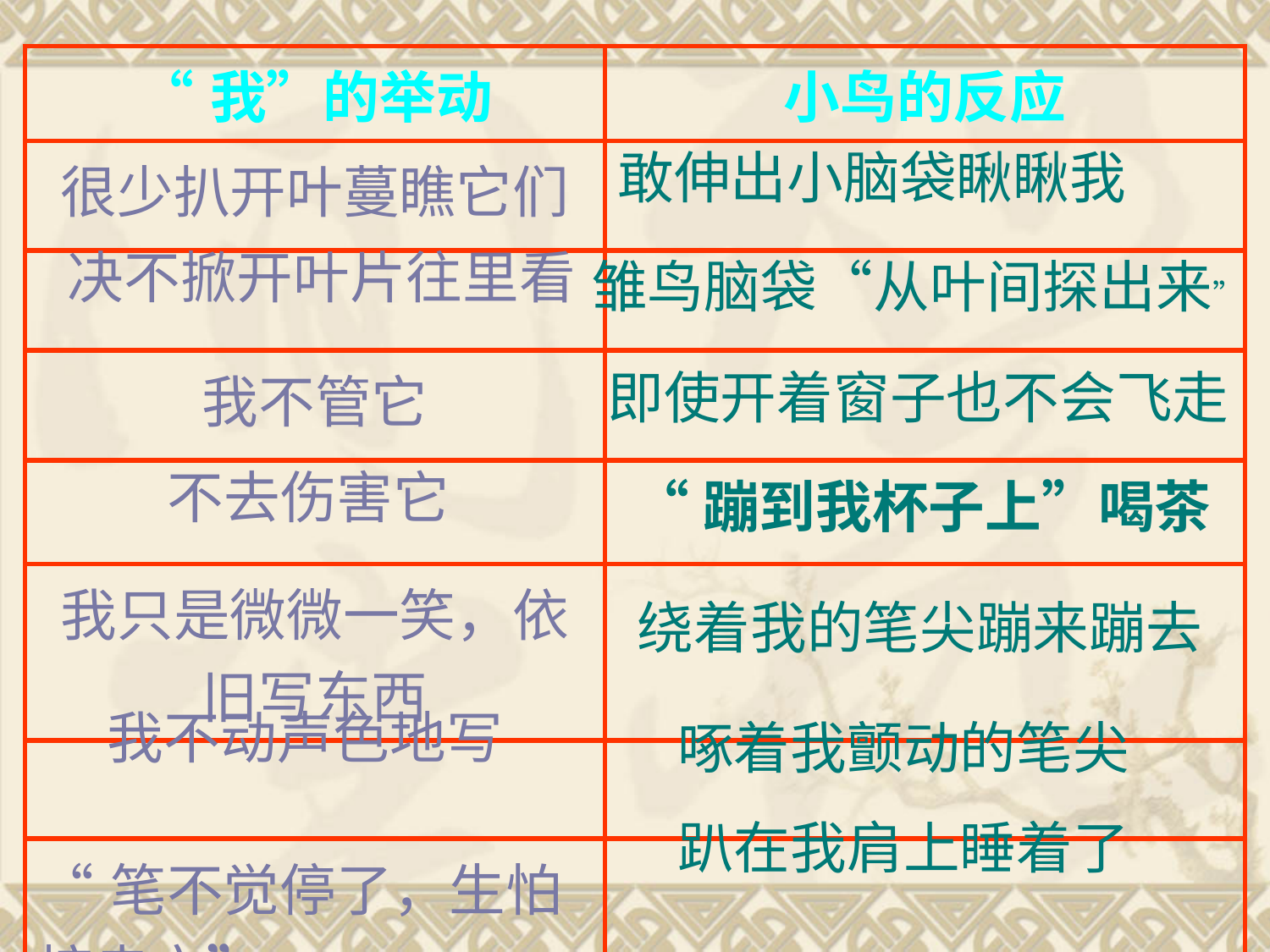

| “我”的举动 | 小鸟的反应 |
| --- | --- |
| 很少扒开叶蔓瞧它们 |  |
|  |  |
| 我不管它 |  |
|  |  |
| 我只是微微一笑，依旧写东西 |  |
|  |  |
| “笔不觉停了，生怕惊走它” |  |
敢伸出小脑袋瞅瞅我
决不掀开叶片往里看
雏鸟脑袋“从叶间探出来”
即使开着窗子也不会飞走
不去伤害它
“蹦到我杯子上”喝茶
绕着我的笔尖蹦来蹦去
我不动声色地写
啄着我颤动的笔尖
趴在我肩上睡着了